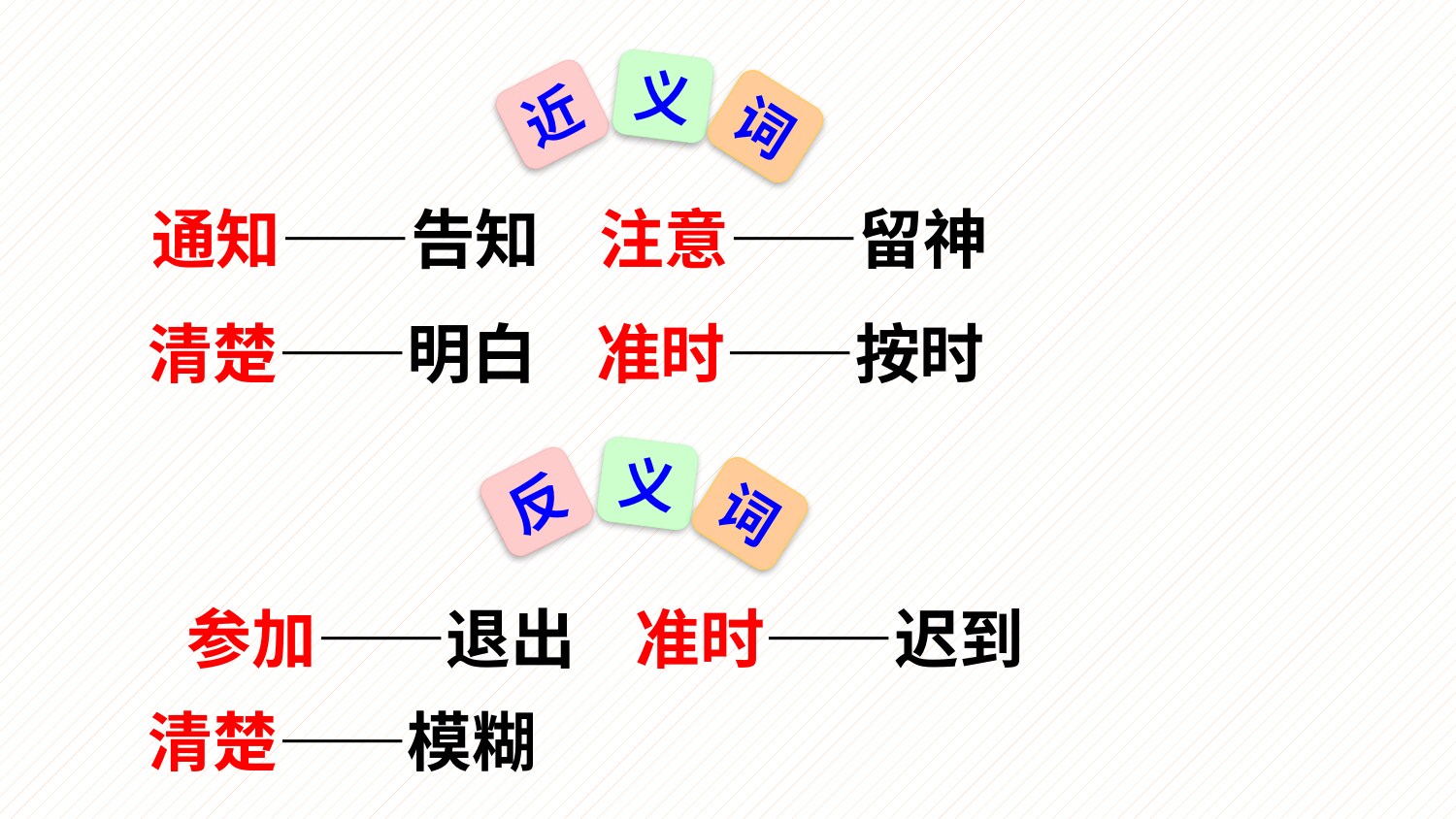

义
近
词
通知——告知    注意——留神
清楚——明白    准时——按时
义
反
词
参加——退出    准时——迟到
清楚——模糊